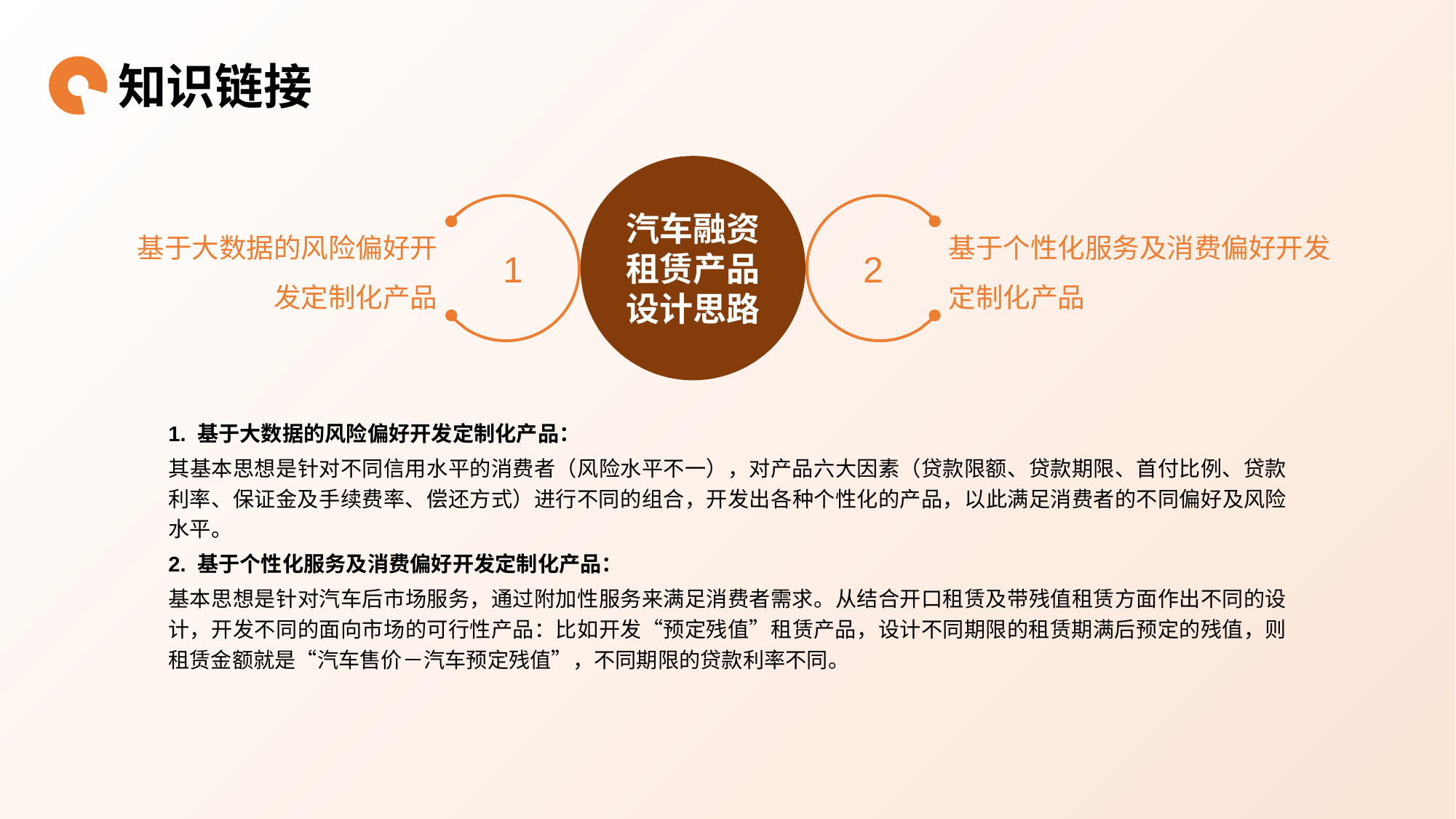

知识链接

汽车融资租赁产品设计思路
1
2
 基于大数据的风险偏好开发定制化产品
基于个性化服务及消费偏好开发定制化产品
1. 基于大数据的风险偏好开发定制化产品：
其基本思想是针对不同信用水平的消费者（风险水平不一），对产品六大因素（贷款限额、贷款期限、首付比例、贷款利率、保证金及手续费率、偿还方式）进行不同的组合，开发出各种个性化的产品，以此满足消费者的不同偏好及风险水平。
2. 基于个性化服务及消费偏好开发定制化产品：
基本思想是针对汽车后市场服务，通过附加性服务来满足消费者需求。从结合开口租赁及带残值租赁方面作出不同的设计，开发不同的面向市场的可行性产品：比如开发“预定残值”租赁产品，设计不同期限的租赁期满后预定的残值，则租赁金额就是“汽车售价－汽车预定残值”，不同期限的贷款利率不同。